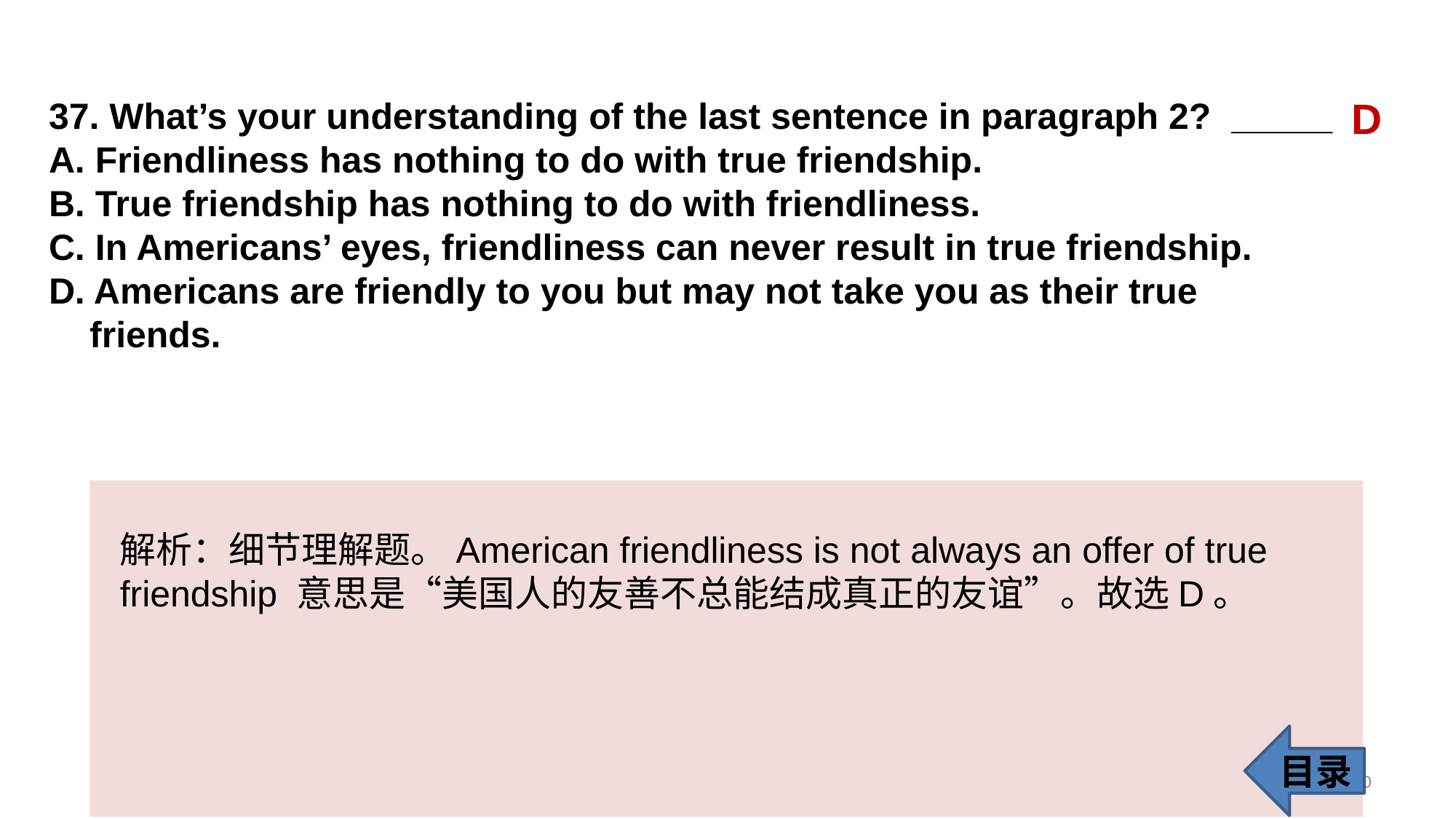

D
37. What’s your understanding of the last sentence in paragraph 2?  _____
A. Friendliness has nothing to do with true friendship.
B. True friendship has nothing to do with friendliness.
C. In Americans’ eyes, friendliness can never result in true friendship.
D. Americans are friendly to you but may not take you as their true
    friends.

解析：细节理解题。American friendliness is not always an offer of true friendship 意思是“美国人的友善不总能结成真正的友谊”。故选D。
目录
40